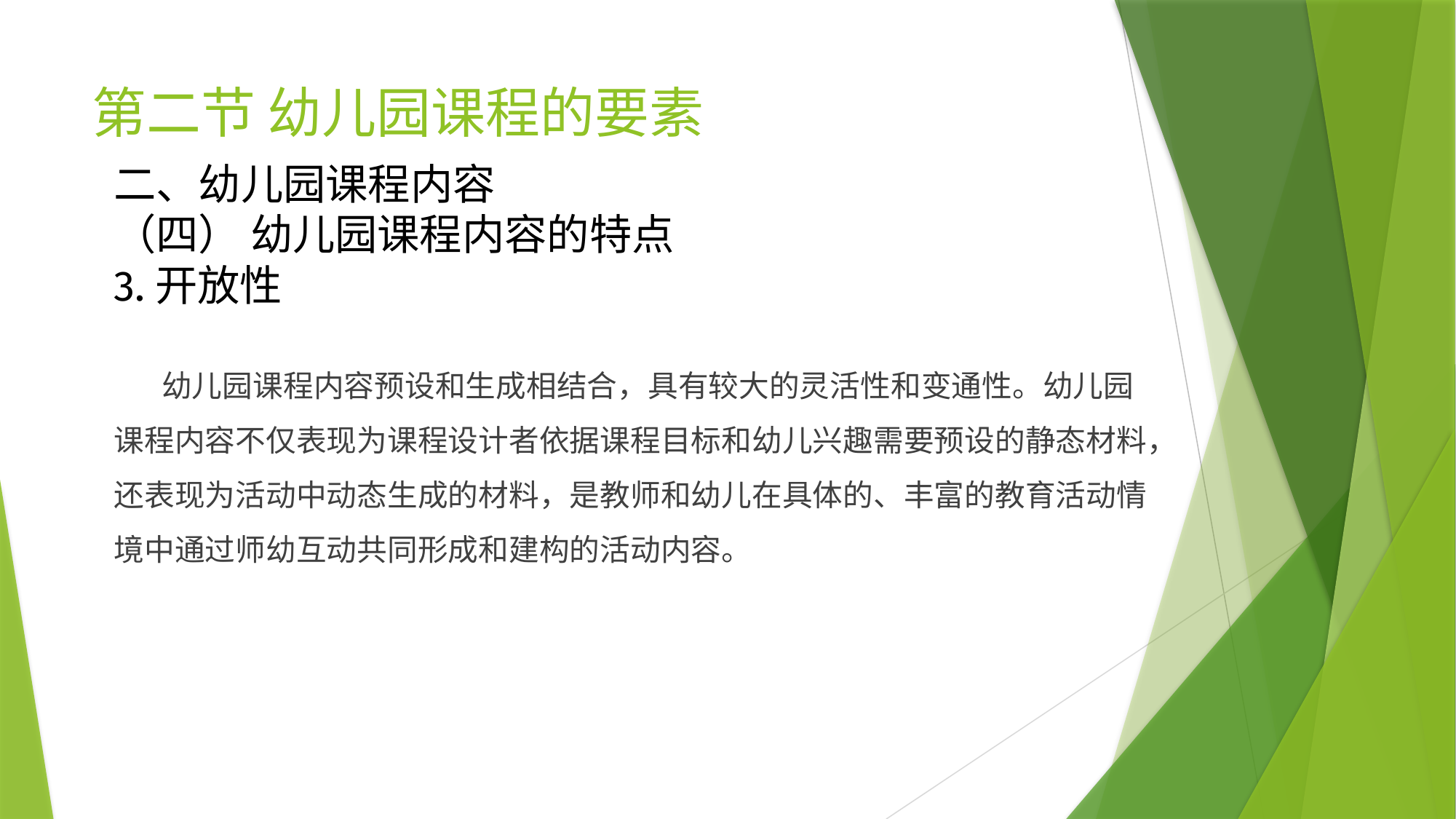

# 第二节 幼儿园课程的要素
二、幼儿园课程内容
（四） 幼儿园课程内容的特点
3.开放性
      幼儿园课程内容预设和生成相结合，具有较大的灵活性和变通性。幼儿园课程内容不仅表现为课程设计者依据课程目标和幼儿兴趣需要预设的静态材料，还表现为活动中动态生成的材料，是教师和幼儿在具体的、丰富的教育活动情境中通过师幼互动共同形成和建构的活动内容。